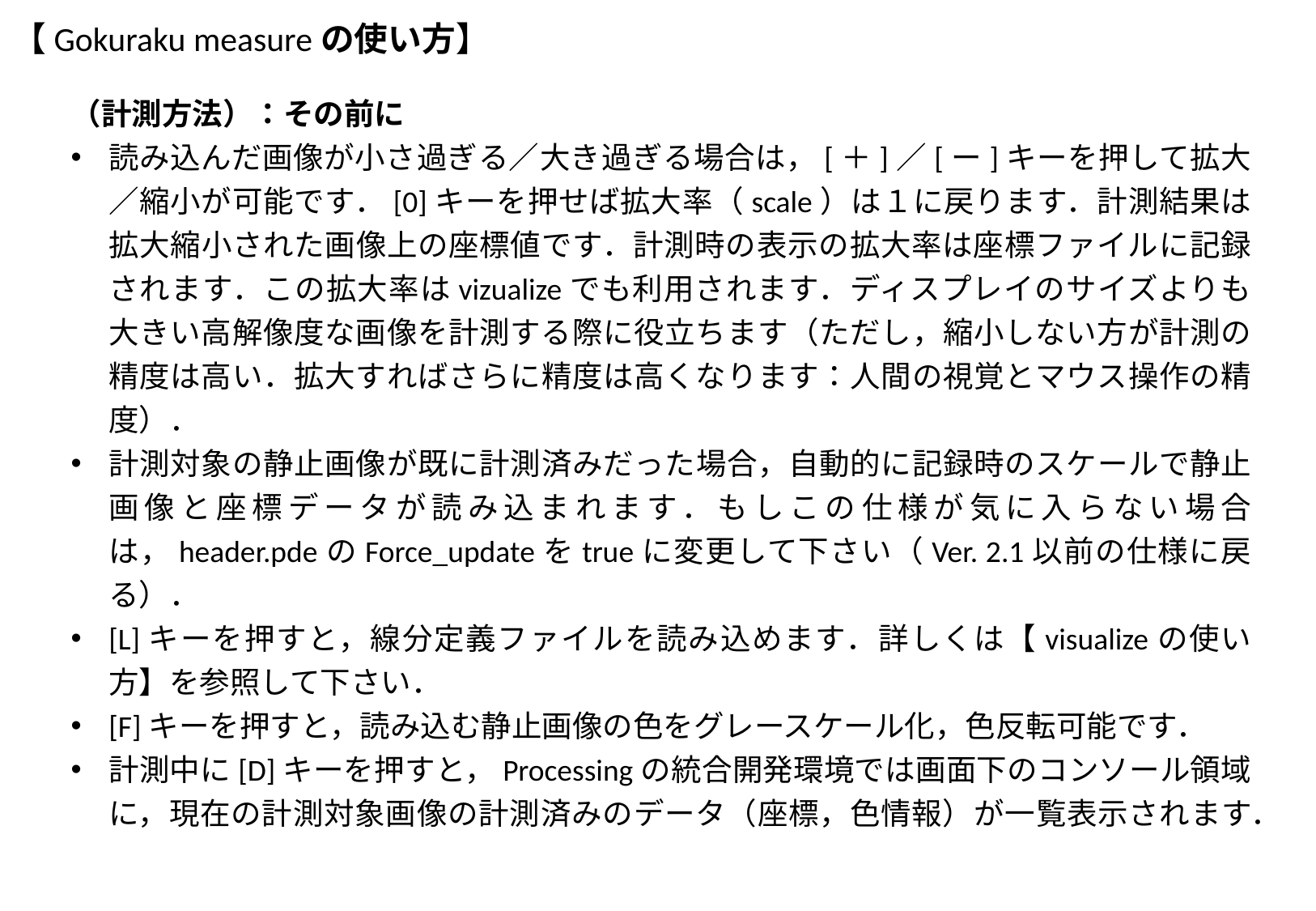

# 【Gokuraku measureの使い方】
（計測方法）：その前に
読み込んだ画像が小さ過ぎる／大き過ぎる場合は，[＋]／[ー]キーを押して拡大／縮小が可能です．[0]キーを押せば拡大率（scale）は１に戻ります．計測結果は拡大縮小された画像上の座標値です．計測時の表示の拡大率は座標ファイルに記録されます．この拡大率はvizualizeでも利用されます．ディスプレイのサイズよりも大きい高解像度な画像を計測する際に役立ちます（ただし，縮小しない方が計測の精度は高い．拡大すればさらに精度は高くなります：人間の視覚とマウス操作の精度）．
計測対象の静止画像が既に計測済みだった場合，自動的に記録時のスケールで静止画像と座標データが読み込まれます．もしこの仕様が気に入らない場合は，header.pdeのForce_updateをtrueに変更して下さい（Ver. 2.1以前の仕様に戻る）．
[L]キーを押すと，線分定義ファイルを読み込めます．詳しくは【visualizeの使い方】を参照して下さい．
[F]キーを押すと，読み込む静止画像の色をグレースケール化，色反転可能です．
計測中に[D]キーを押すと，Processingの統合開発環境では画面下のコンソール領域に，現在の計測対象画像の計測済みのデータ（座標，色情報）が一覧表示されます．